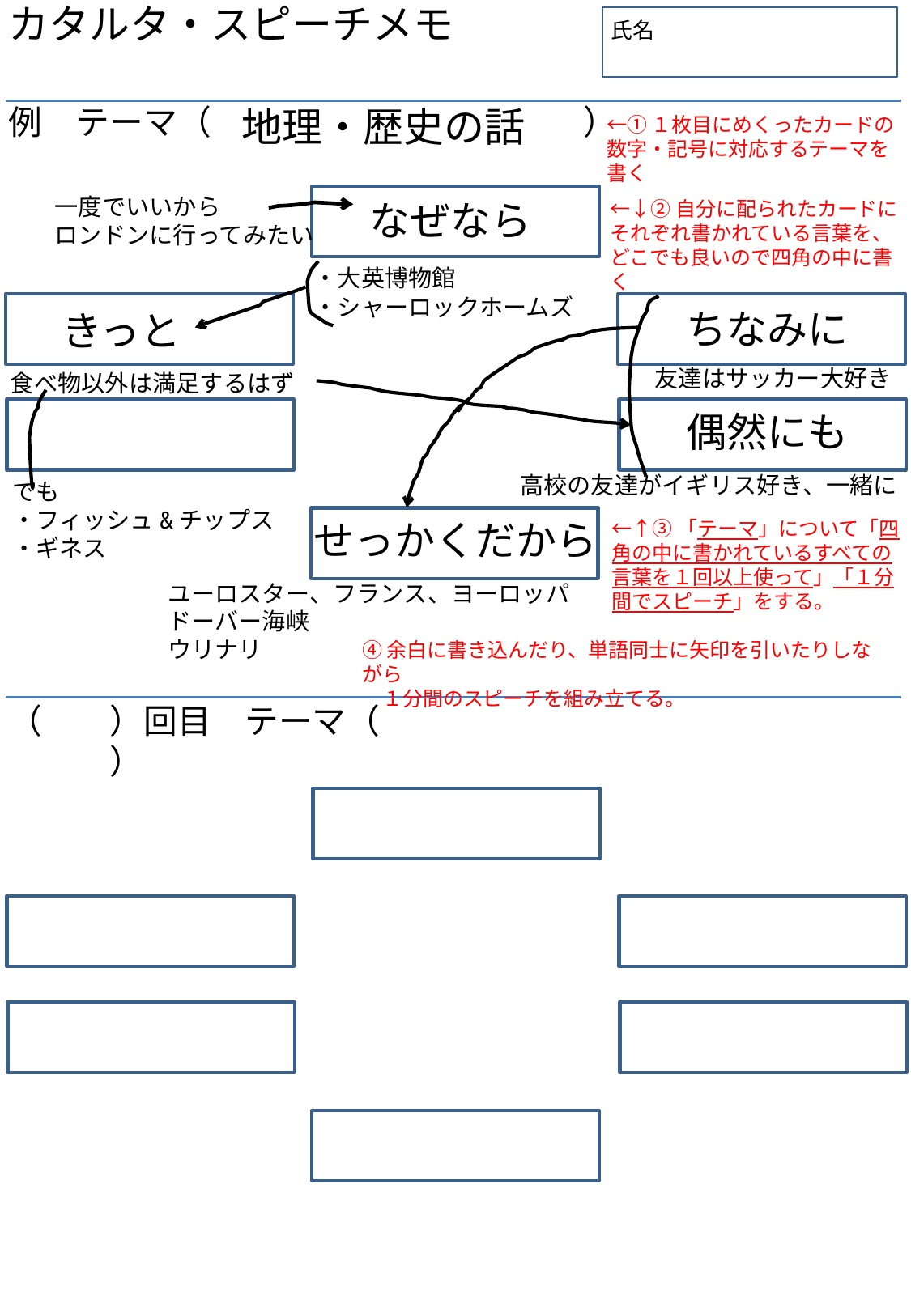

カタルタ・スピーチメモ

氏名
例　テーマ（　　　　　　　　　　　）
地理・歴史の話
←➀１枚目にめくったカードの数字・記号に対応するテーマを書く
一度でいいから
ロンドンに行ってみたい

なぜなら
←↓②自分に配られたカードにそれぞれ書かれている言葉を、どこでも良いので四角の中に書く

・大英博物館
・シャーロックホームズ

ちなみに
きっと

友達はサッカー大好き
食べ物以外は満足するはず

偶然にも
高校の友達がイギリス好き、一緒に
でも
・フィッシュ&チップス
・ギネス

せっかくだから
←↑➂「テーマ」について「四角の中に書かれているすべての言葉を１回以上使って」「１分間でスピーチ」をする。
ユーロスター、フランス、ヨーロッパ
ドーバー海峡
ウリナリ
④余白に書き込んだり、単語同士に矢印を引いたりしながら
　１分間のスピーチを組み立てる。
（　　）回目　テーマ（　　　　　　　　　　　）